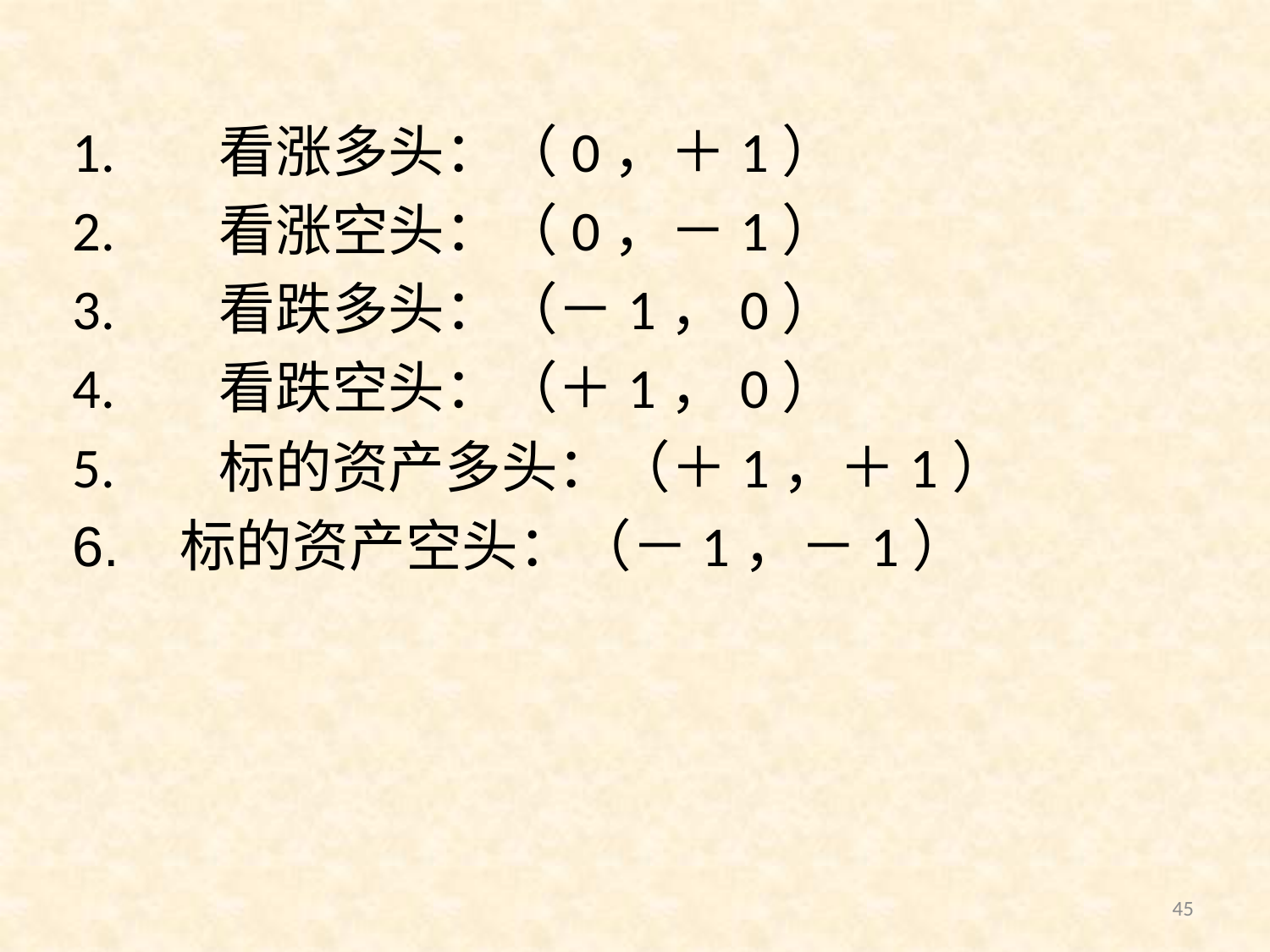

1.       看涨多头：（0，＋1）
2.       看涨空头：（0，－1）
3.       看跌多头：（－1，0）
4.       看跌空头：（＋1，0）
5.       标的资产多头：（＋1，＋1）
6.   标的资产空头：（－1，－1）
45